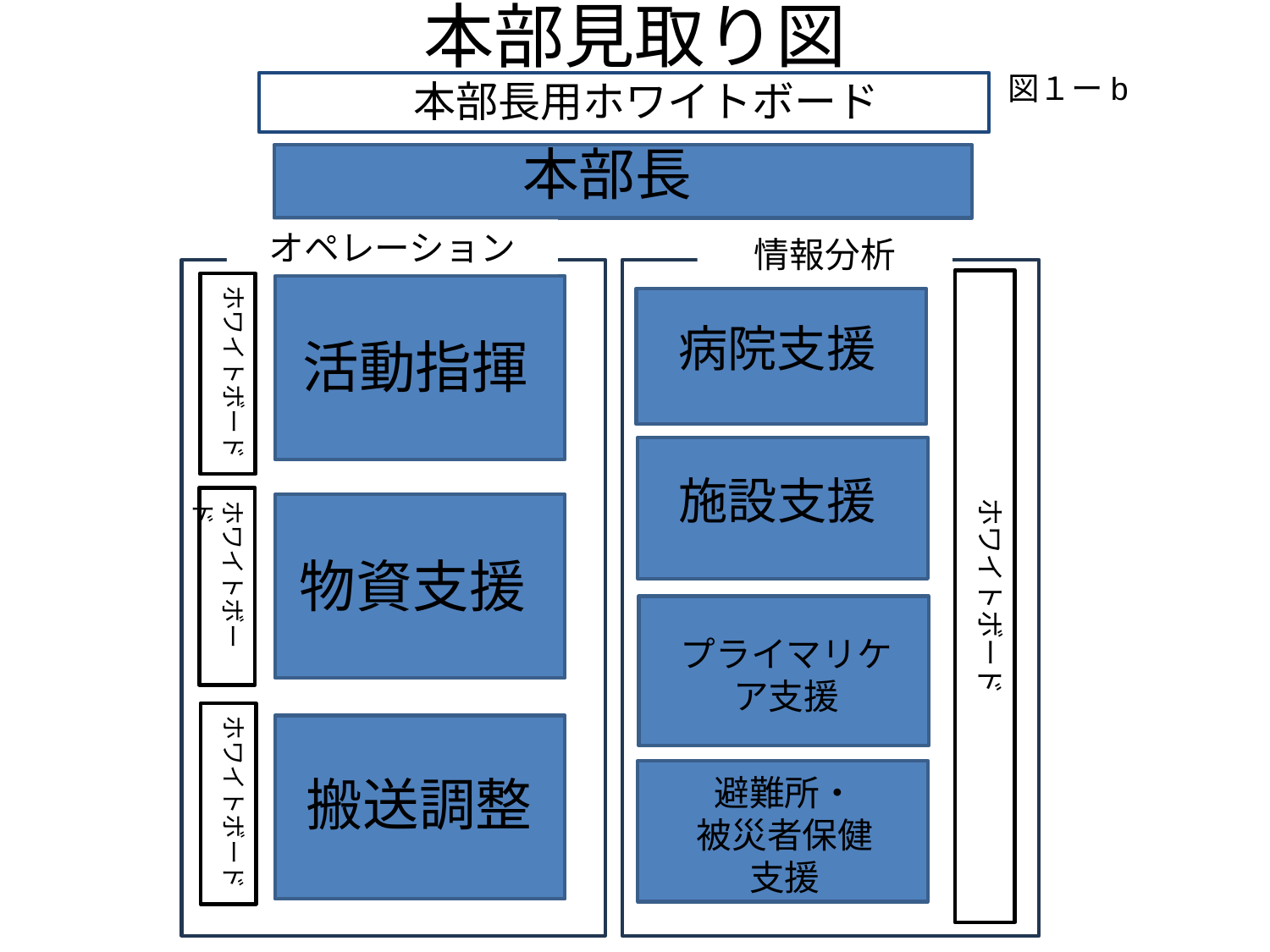

# 本部見取り図
図１ーb
本部長用ホワイトボード

本部長

オペレーション
情報分析

活動指揮

ホワイトボード
ホワイトボード

病院支援

施設支援
ホワイトボード

物資支援

プライマリケア支援
ホワイトボード

搬送調整
避難所・
被災者保健
支援